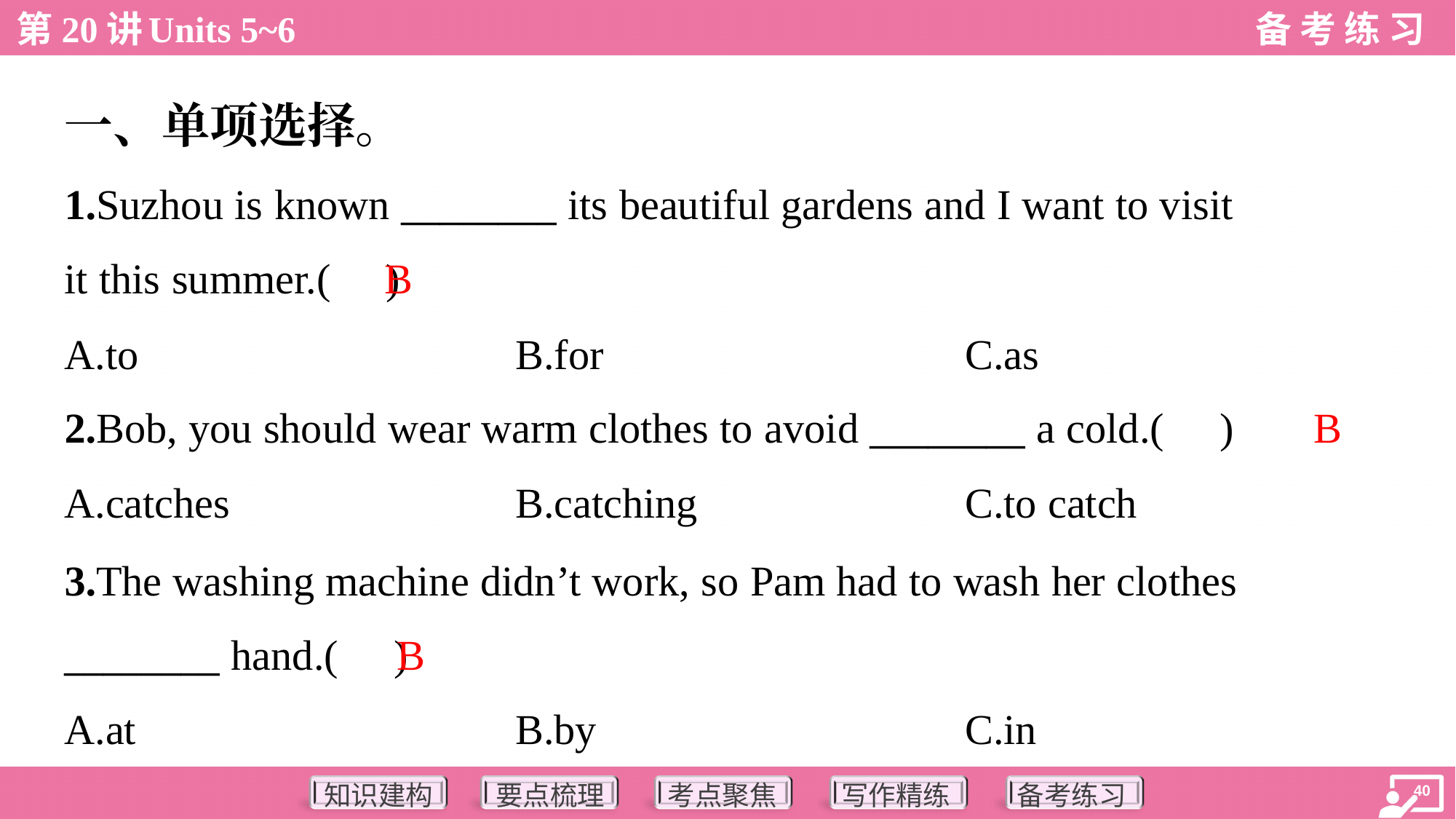

一、单项选择。
1.Suzhou is known ________ its beautiful gardens and I want to visit
it this summer.(     )
B
A.to	B.for	C.as
B
2.Bob, you should wear warm clothes to avoid ________ a cold.(     )
A.catches	B.catching	C.to catch
3.The washing machine didn’t work, so Pam had to wash her clothes
________ hand.(     )
B
A.at	B.by	C.in